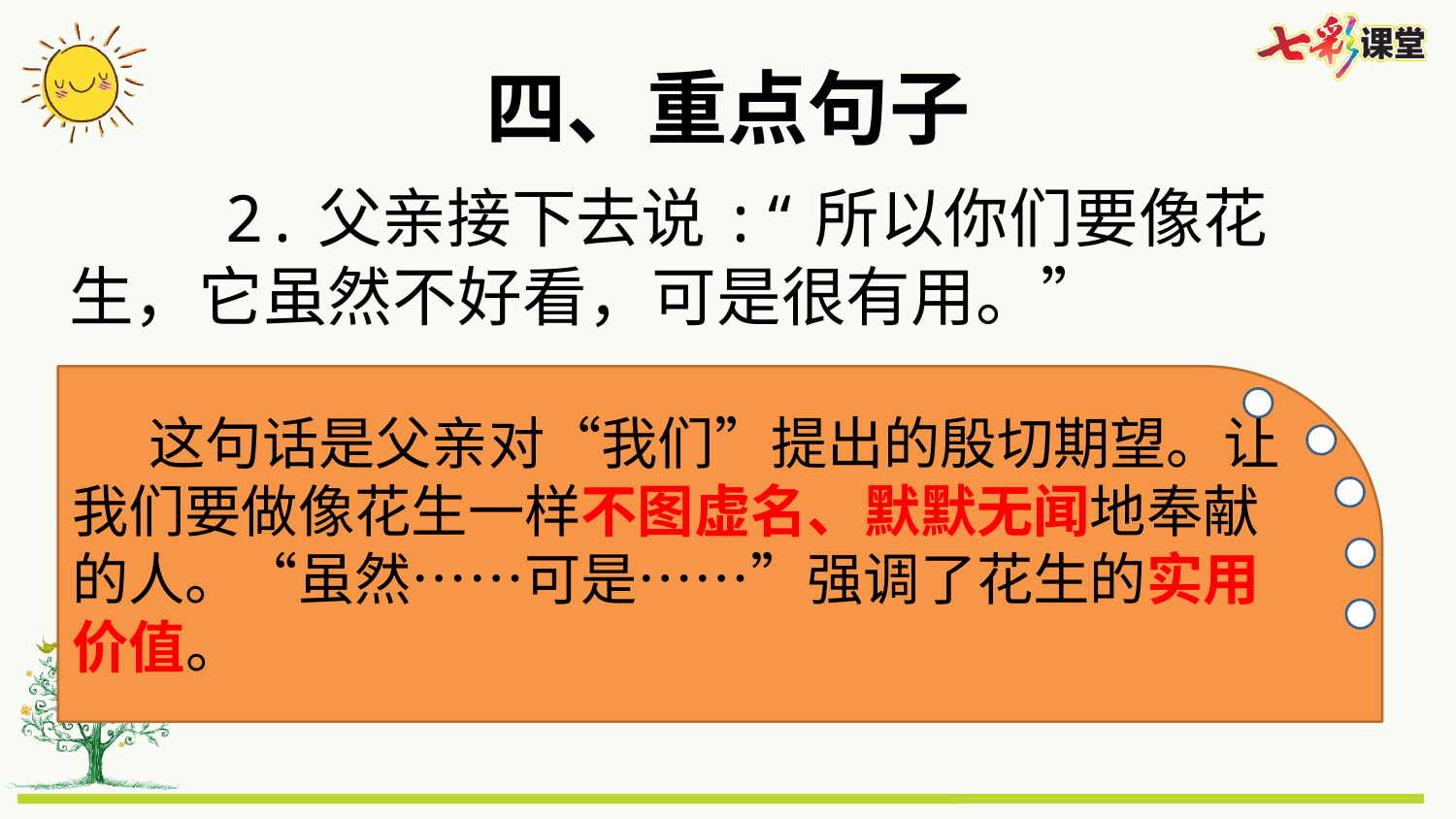

四、重点句子
    2.父亲接下去说:“所以你们要像花生，它虽然不好看，可是很有用。”
     这句话是父亲对“我们”提出的殷切期望。让我们要做像花生一样不图虚名、默默无闻地奉献的人。“虽然……可是……”强调了花生的实用价值。